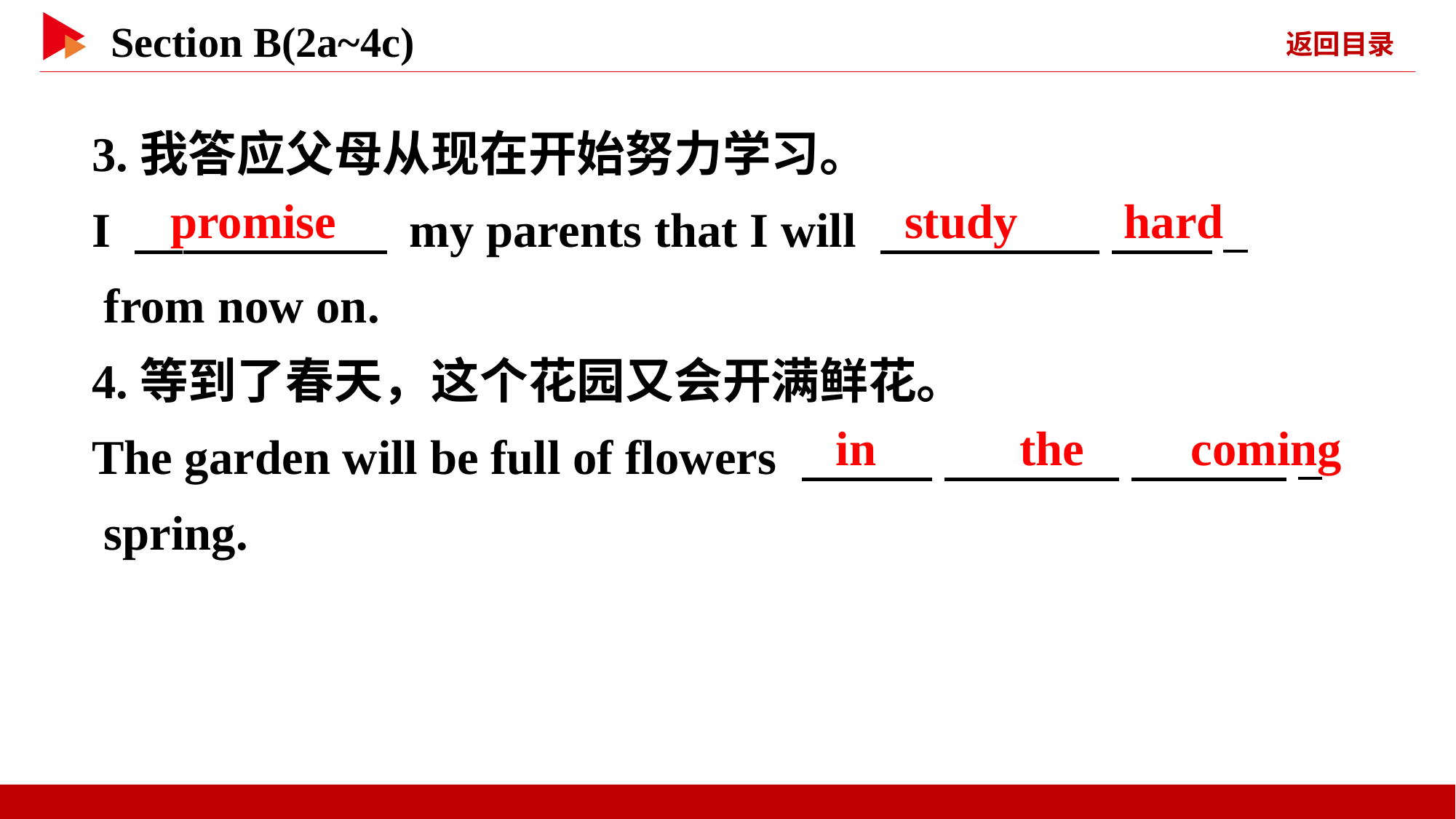

3.我答应父母从现在开始努力学习。
I 　              　 my parents that I will 　           　          _
 from now on.
4.等到了春天，这个花园又会开满鲜花。
The garden will be full of flowers 　   　 　       　               _
 spring.
promise
study 　  hard
in 　 　the 　  coming